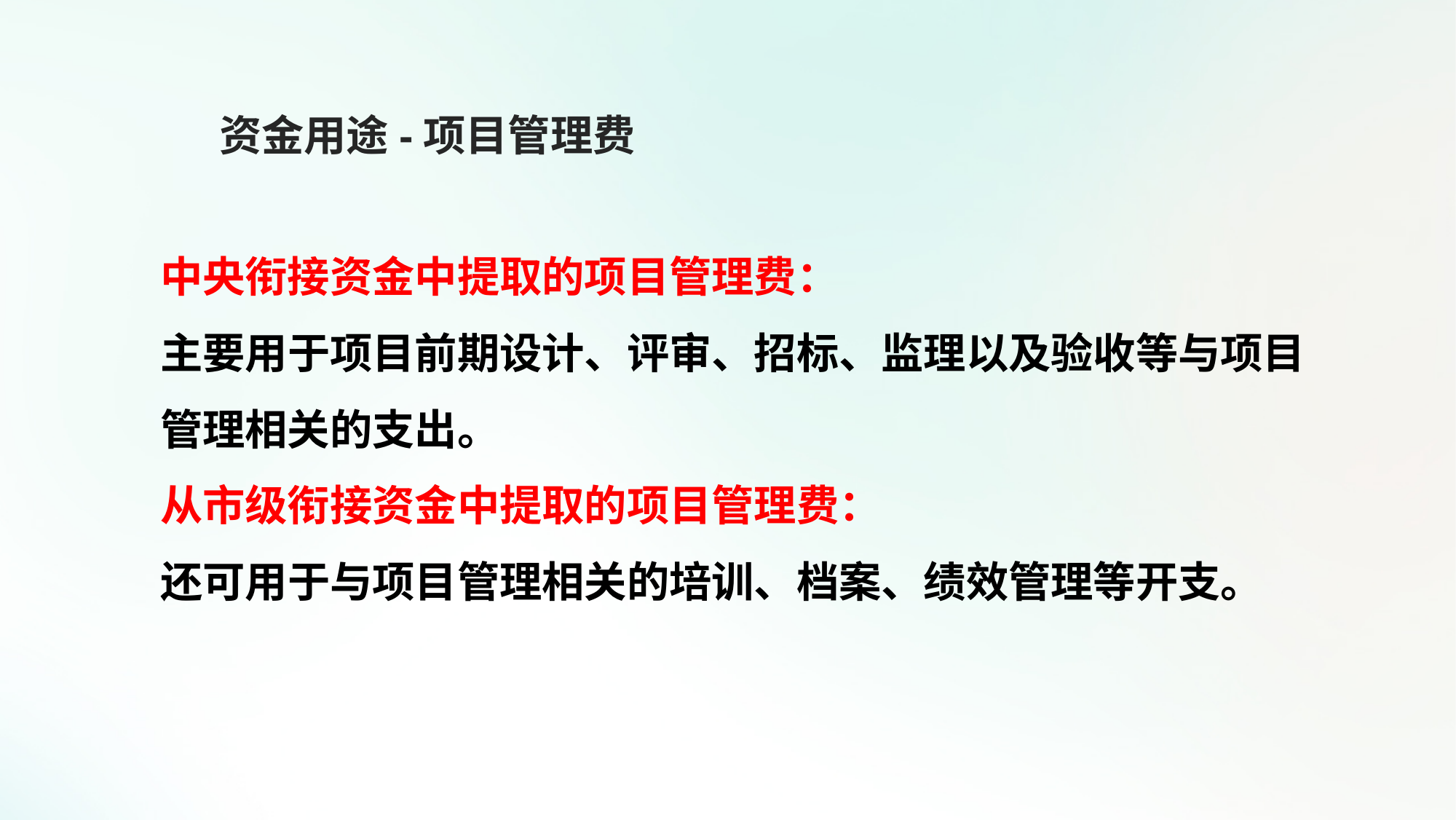

资金用途-项目管理费
中央衔接资金中提取的项目管理费：
主要用于项目前期设计、评审、招标、监理以及验收等与项目管理相关的支出。
从市级衔接资金中提取的项目管理费：
还可用于与项目管理相关的培训、档案、绩效管理等开支。